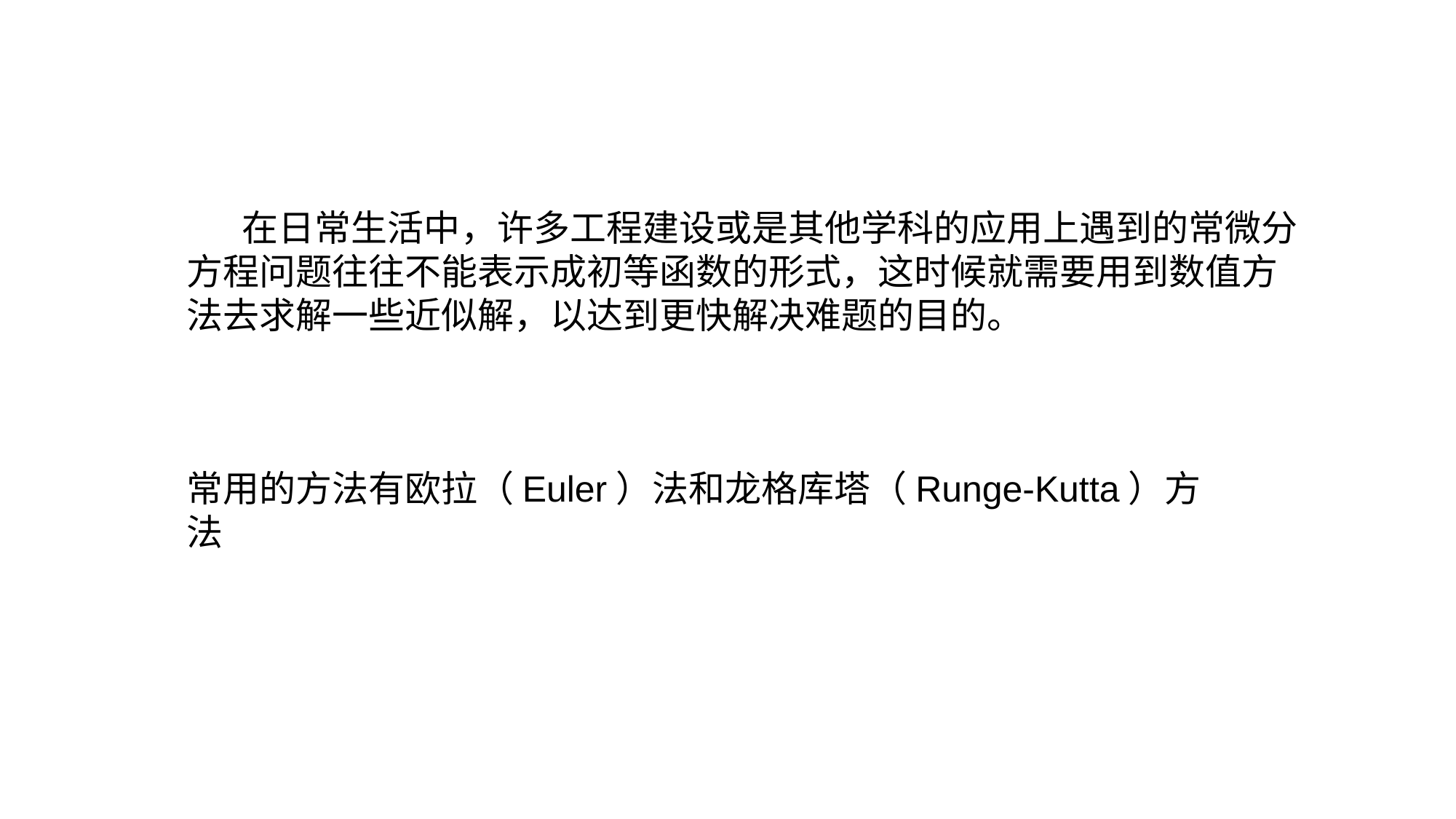

在日常生活中，许多工程建设或是其他学科的应用上遇到的常微分方程问题往往不能表示成初等函数的形式，这时候就需要用到数值方法去求解一些近似解，以达到更快解决难题的目的。
常用的方法有欧拉（Euler）法和龙格库塔（Runge-Kutta）方法